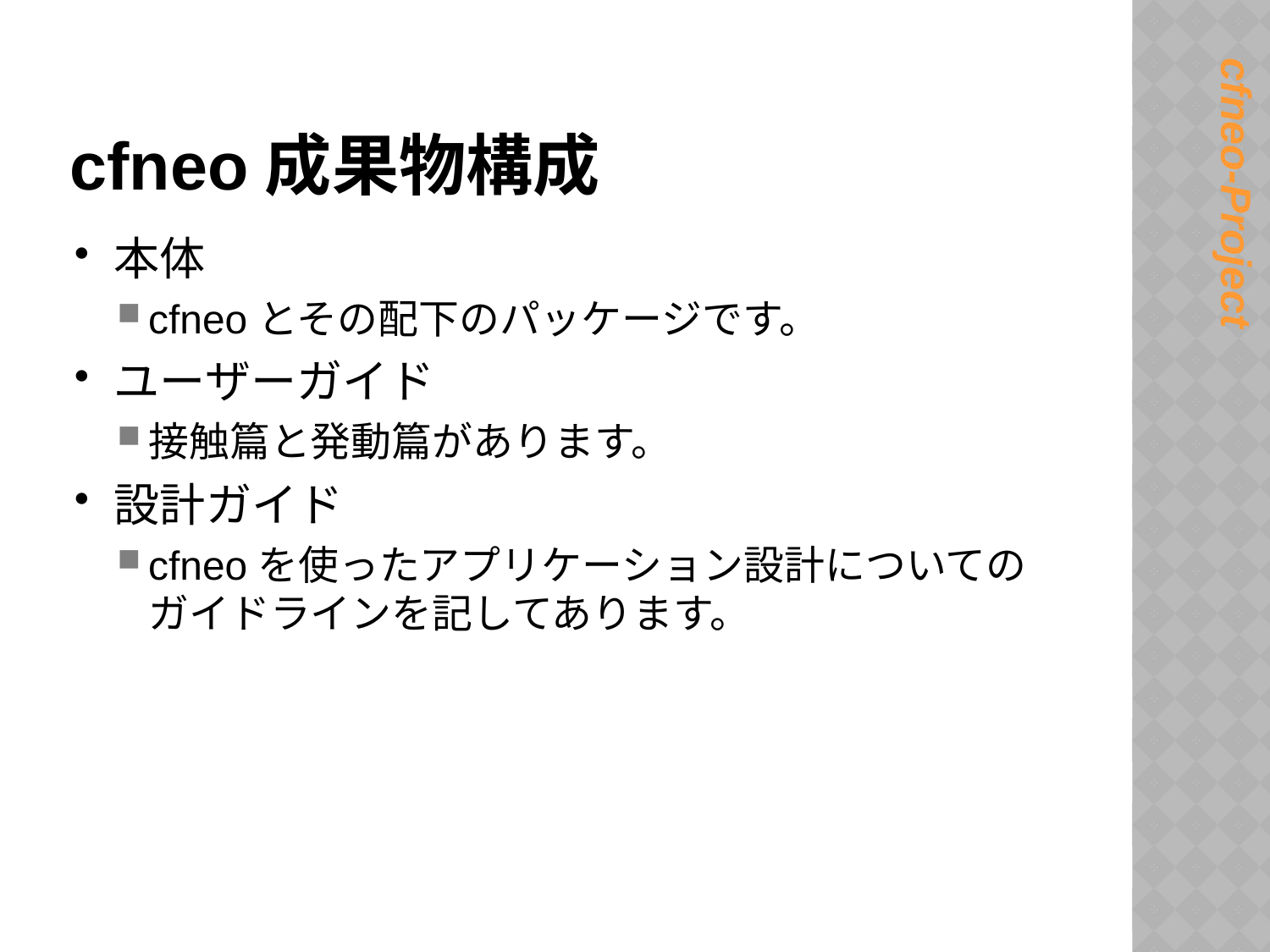

# cfneo成果物構成
本体
cfneoとその配下のパッケージです。
ユーザーガイド
接触篇と発動篇があります。
設計ガイド
cfneoを使ったアプリケーション設計についてのガイドラインを記してあります。